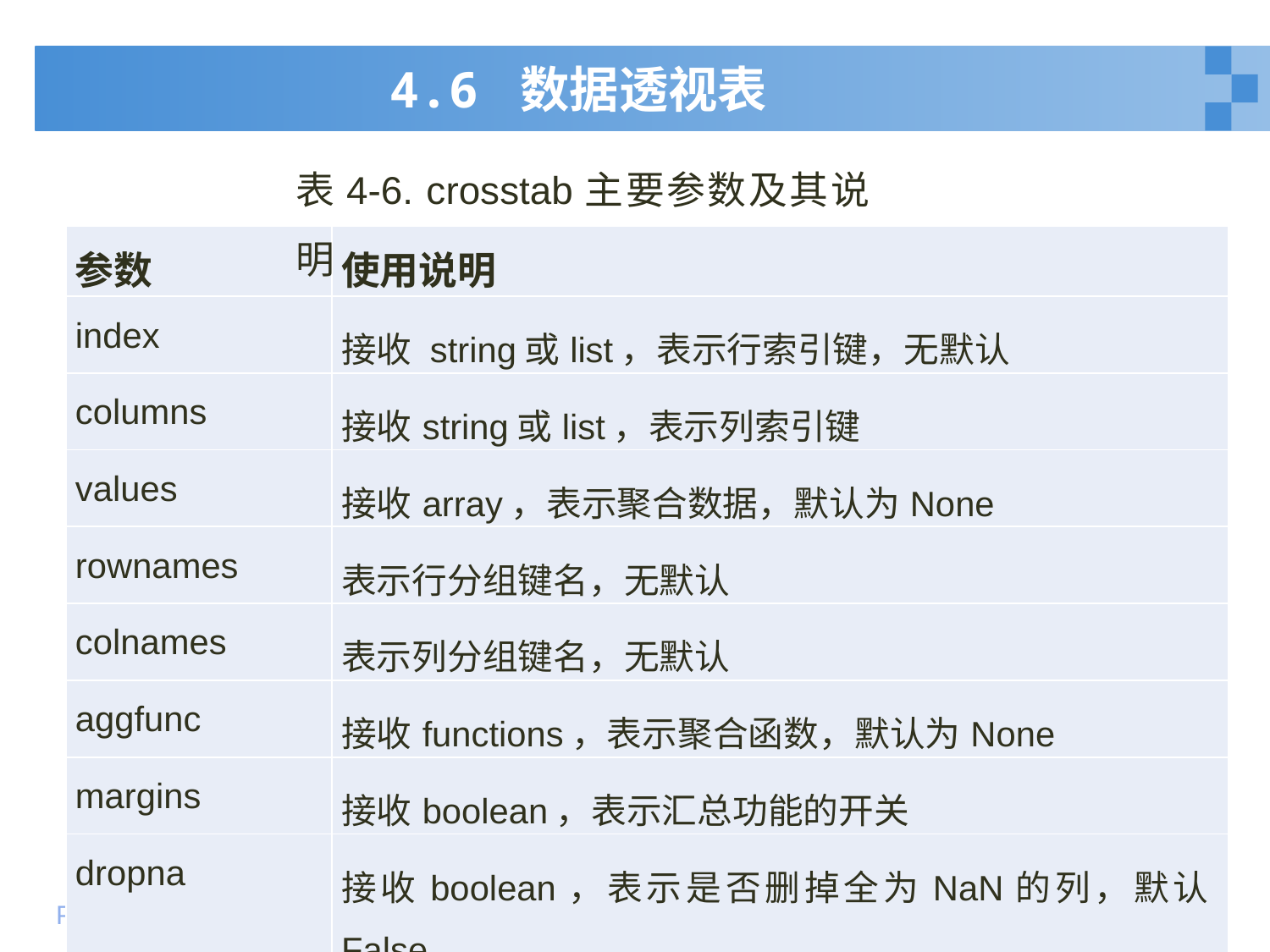

# 4.6 数据透视表
表4-6. crosstab主要参数及其说明
| 参数 | 使用说明 |
| --- | --- |
| index | 接收 string或list，表示行索引键，无默认 |
| columns | 接收string或list，表示列索引键 |
| values | 接收array，表示聚合数据，默认为None |
| rownames | 表示行分组键名，无默认 |
| colnames | 表示列分组键名，无默认 |
| aggfunc | 接收functions，表示聚合函数，默认为None |
| margins | 接收boolean，表示汇总功能的开关 |
| dropna | 接收boolean，表示是否删掉全为NaN的列，默认False |
| normalize | 接收boolean，表示是否对值进行标准化，默认为False |
68
2020年1月10日星期五